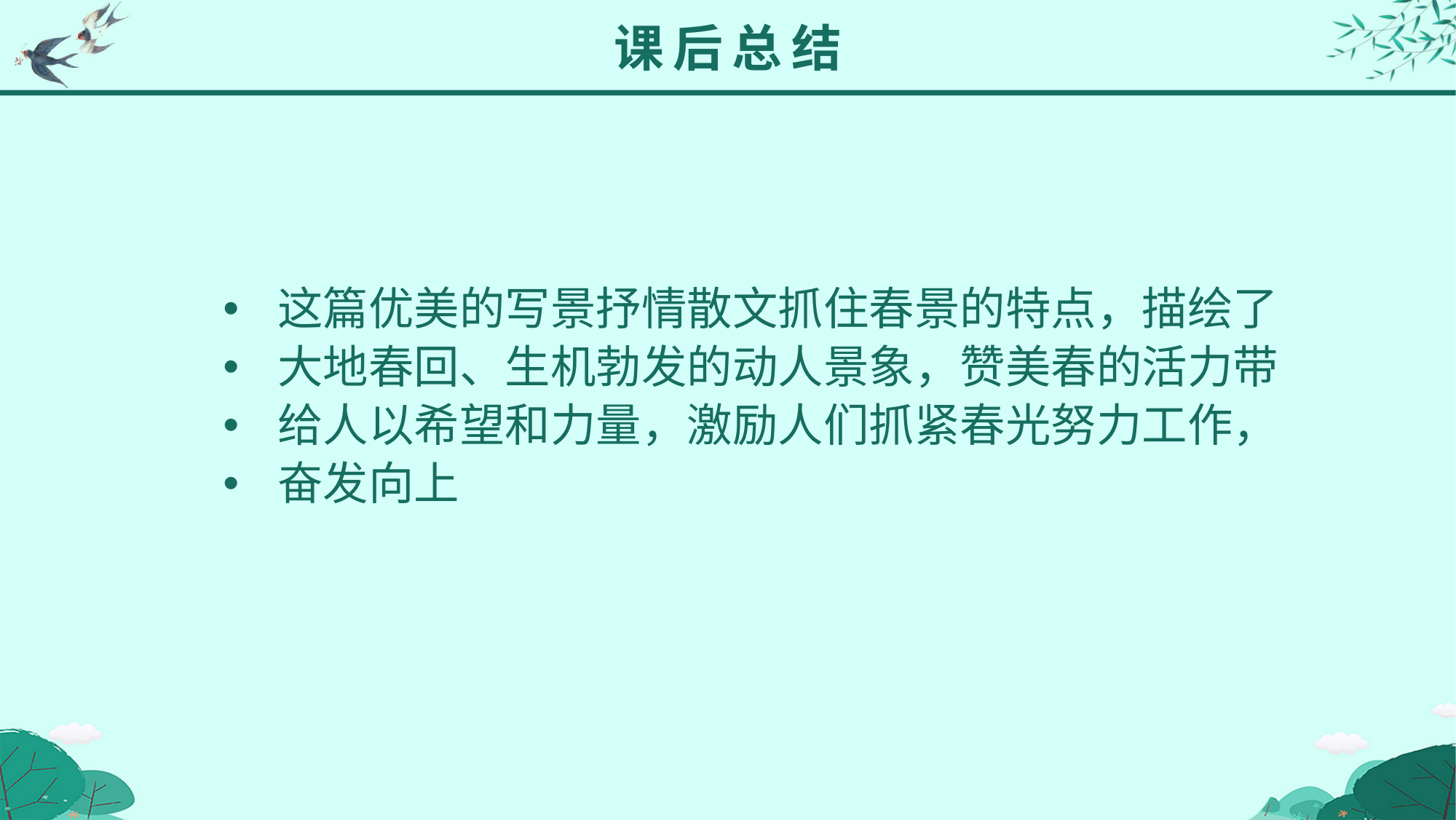

课后总结

这篇优美的写景抒情散文抓住春景的特点，描绘了
大地春回、生机勃发的动人景象，赞美春的活力带
给人以希望和力量，激励人们抓紧春光努力工作，
奋发向上